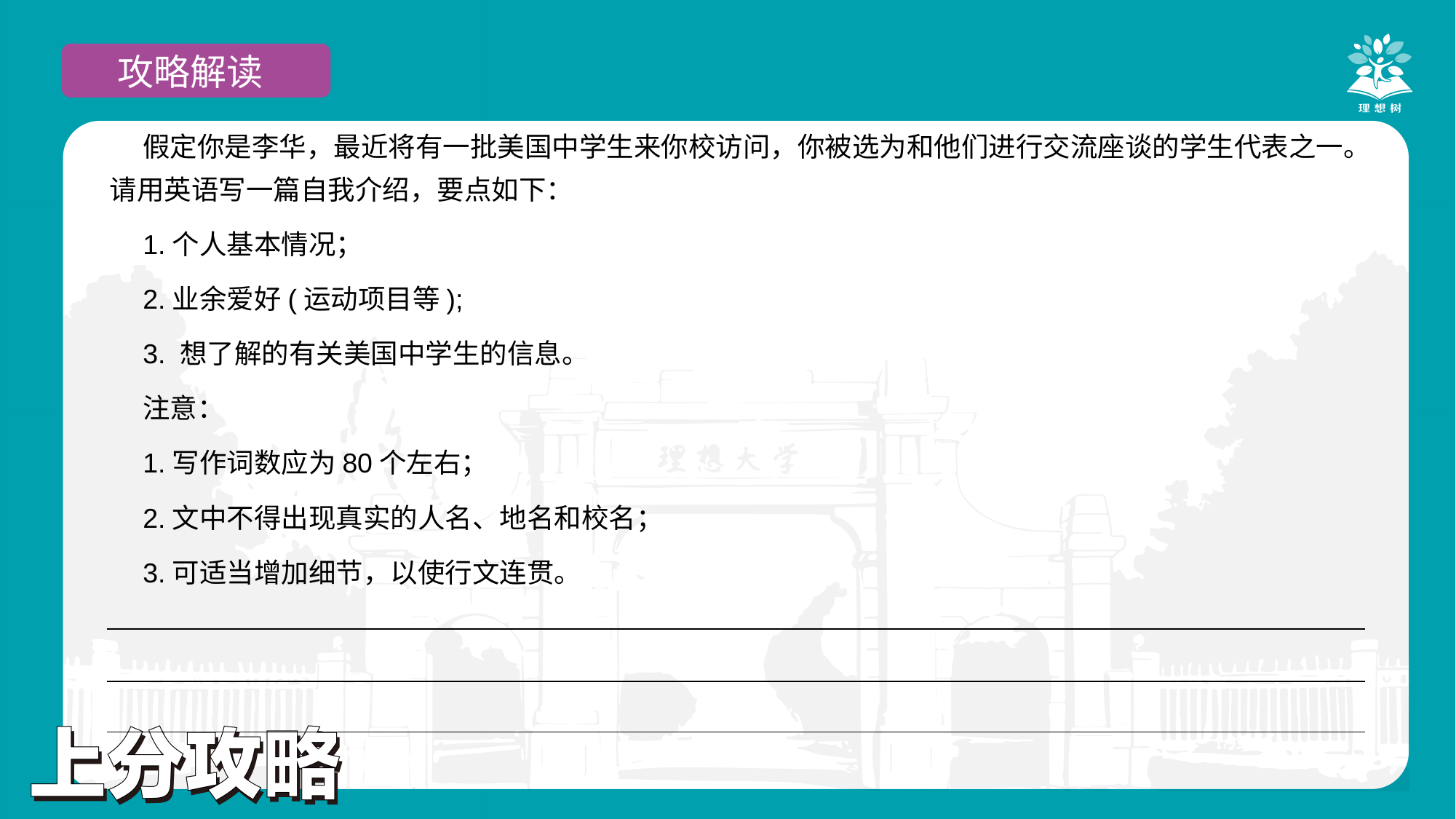

攻略解读
假定你是李华，最近将有一批美国中学生来你校访问，你被选为和他们进行交流座谈的学生代表之一。请用英语写一篇自我介绍，要点如下：
1.个人基本情况；
2.业余爱好(运动项目等);
3. 想了解的有关美国中学生的信息。
注意：
1.写作词数应为80个左右；
2.文中不得出现真实的人名、地名和校名；
3.可适当增加细节，以使行文连贯。
|  |
| --- |
|  |